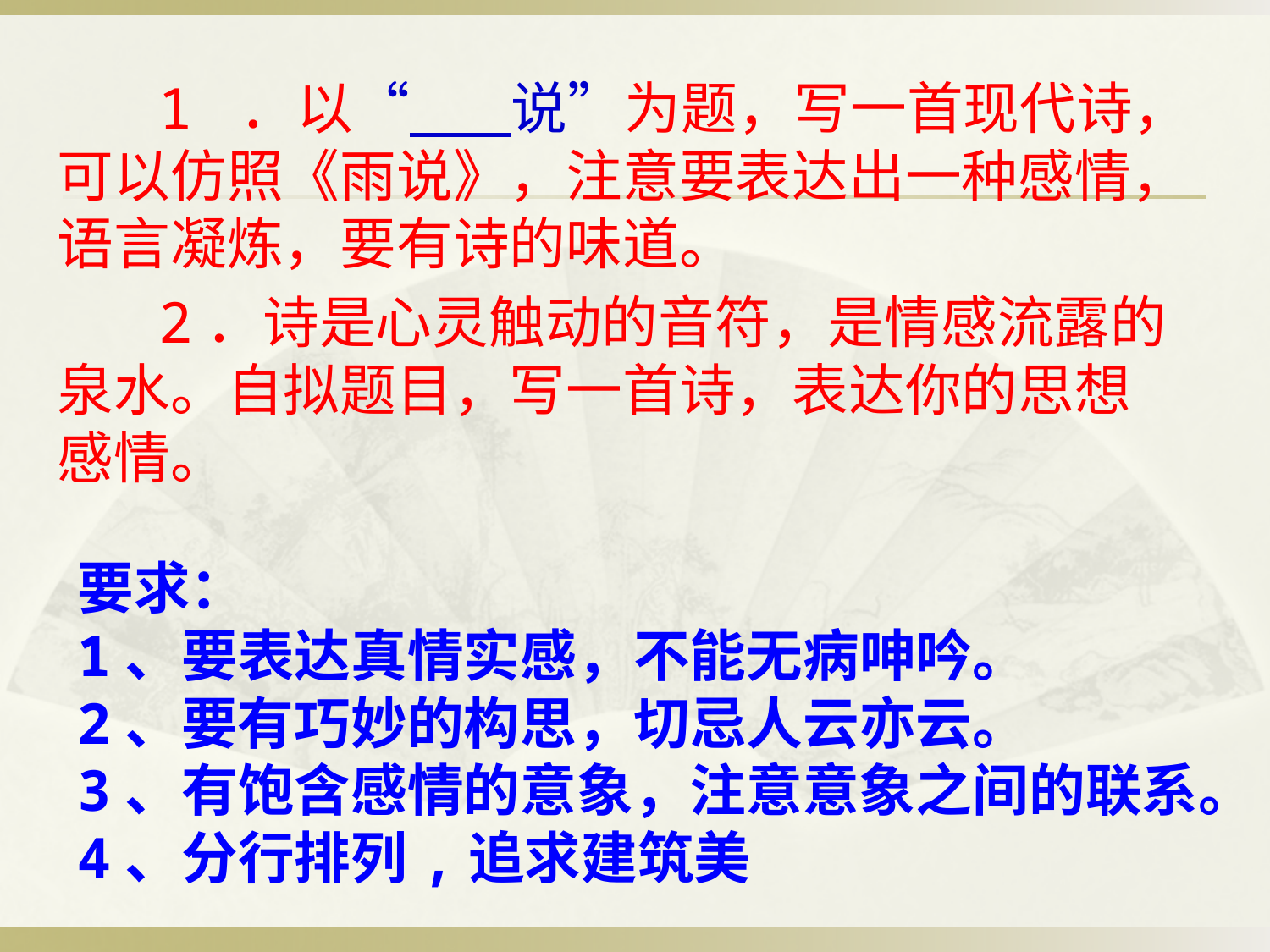

1 ．以“        说”为题，写一首现代诗，可以仿照《雨说》，注意要表达出一种感情，语言凝炼，要有诗的味道。
   2．诗是心灵触动的音符，是情感流露的泉水。自拟题目，写一首诗，表达你的思想感情。
要求：
1、要表达真情实感，不能无病呻吟。
2、要有巧妙的构思，切忌人云亦云。
3、有饱含感情的意象，注意意象之间的联系。
4、分行排列,追求建筑美